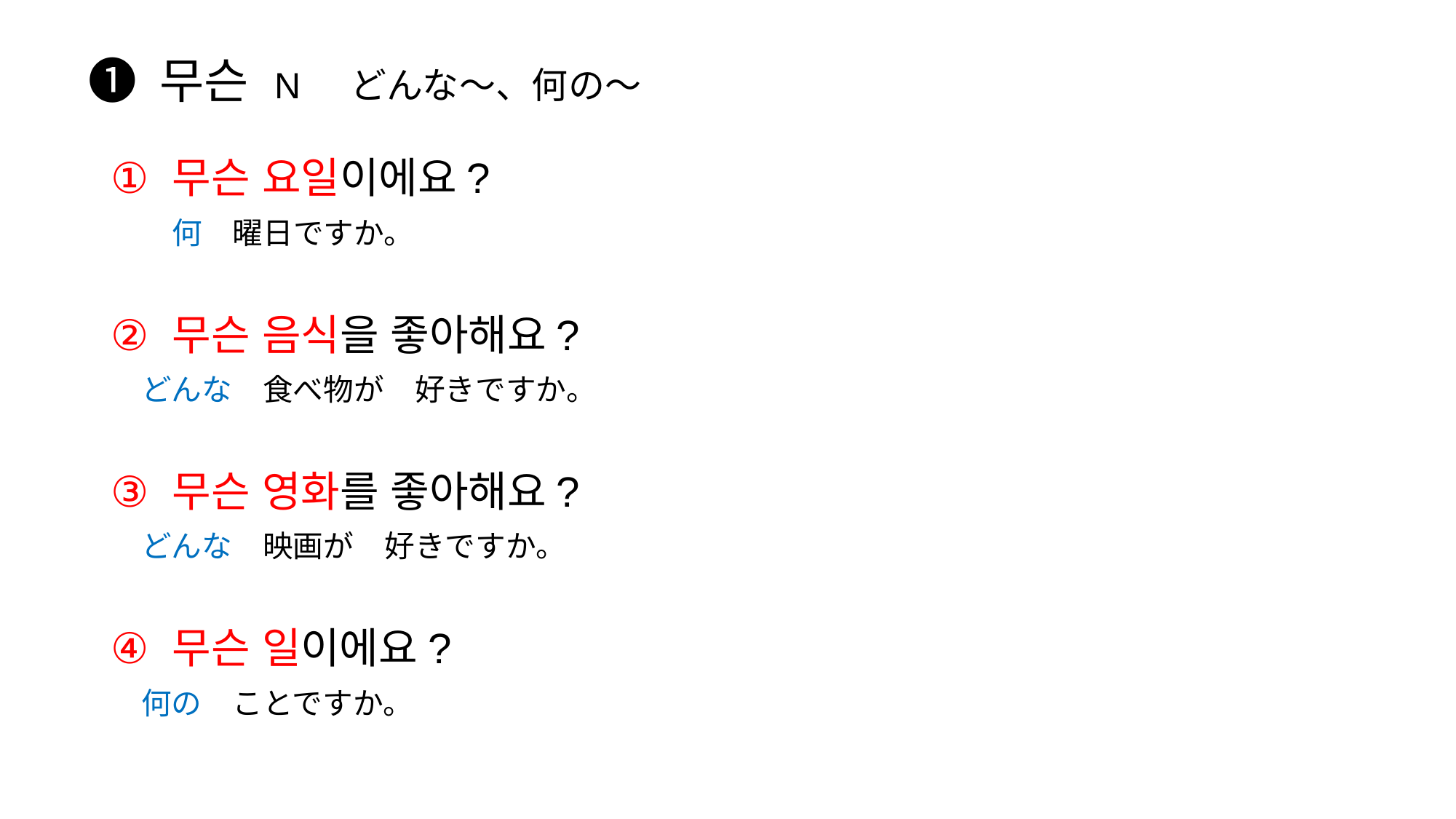

# ❶ 무슨 N    どんな～、何の～

무슨 요일이에요?
　　何　曜日ですか。

무슨 음식을 좋아해요?
　どんな　食べ物が　好きですか。

무슨 영화를 좋아해요?
　どんな　映画が　好きですか。

무슨 일이에요?
　何の　ことですか。